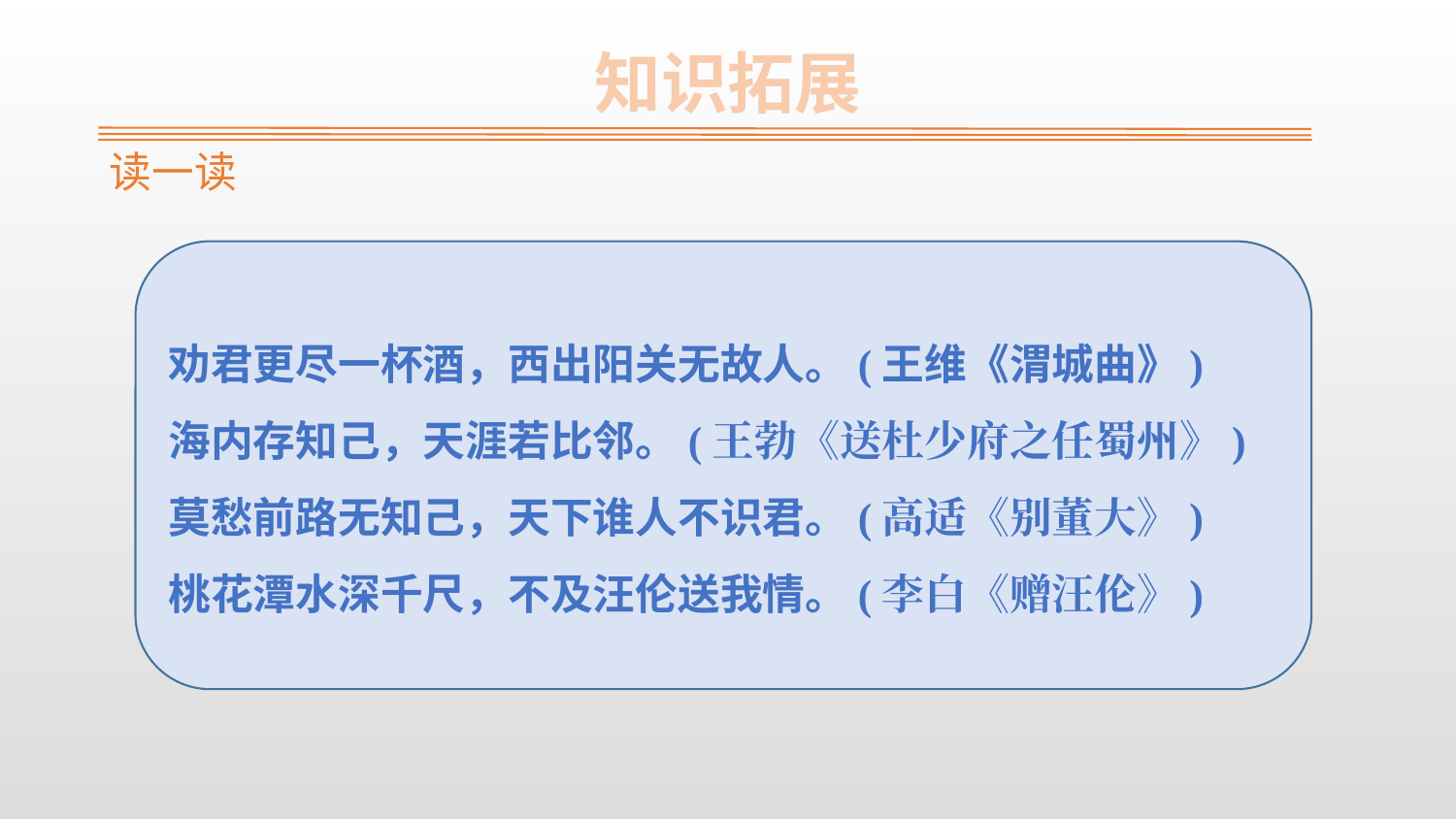

知识拓展
读一读
劝君更尽一杯酒，西出阳关无故人。(王维《渭城曲》)
海内存知己，天涯若比邻。(王勃《送杜少府之任蜀州》)
莫愁前路无知己，天下谁人不识君。(高适《别董大》)
桃花潭水深千尺，不及汪伦送我情。(李白《赠汪伦》)